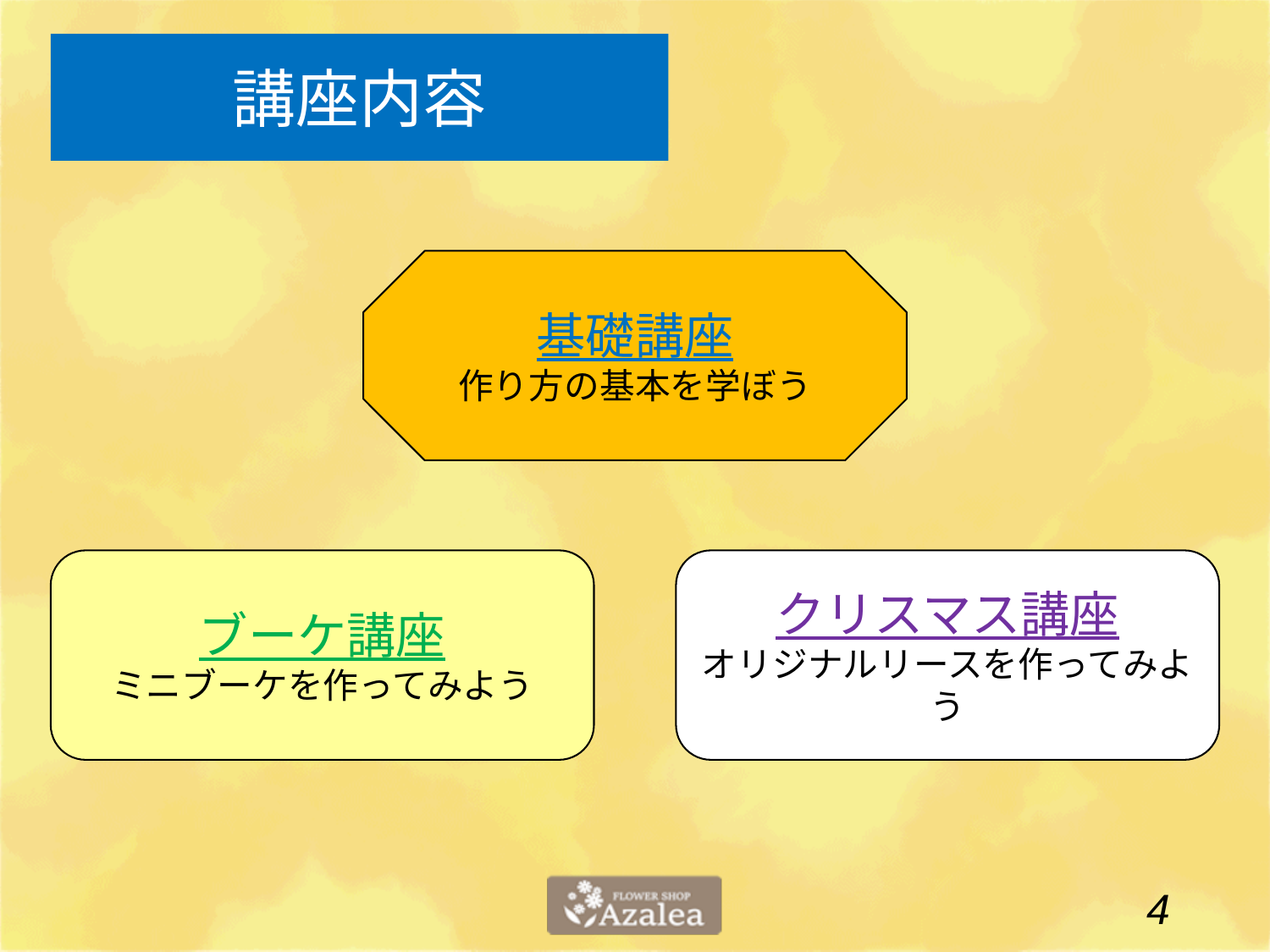

講座内容
基礎講座
作り方の基本を学ぼう
ブーケ講座
ミニブーケを作ってみよう
クリスマス講座
オリジナルリースを作ってみよう
4